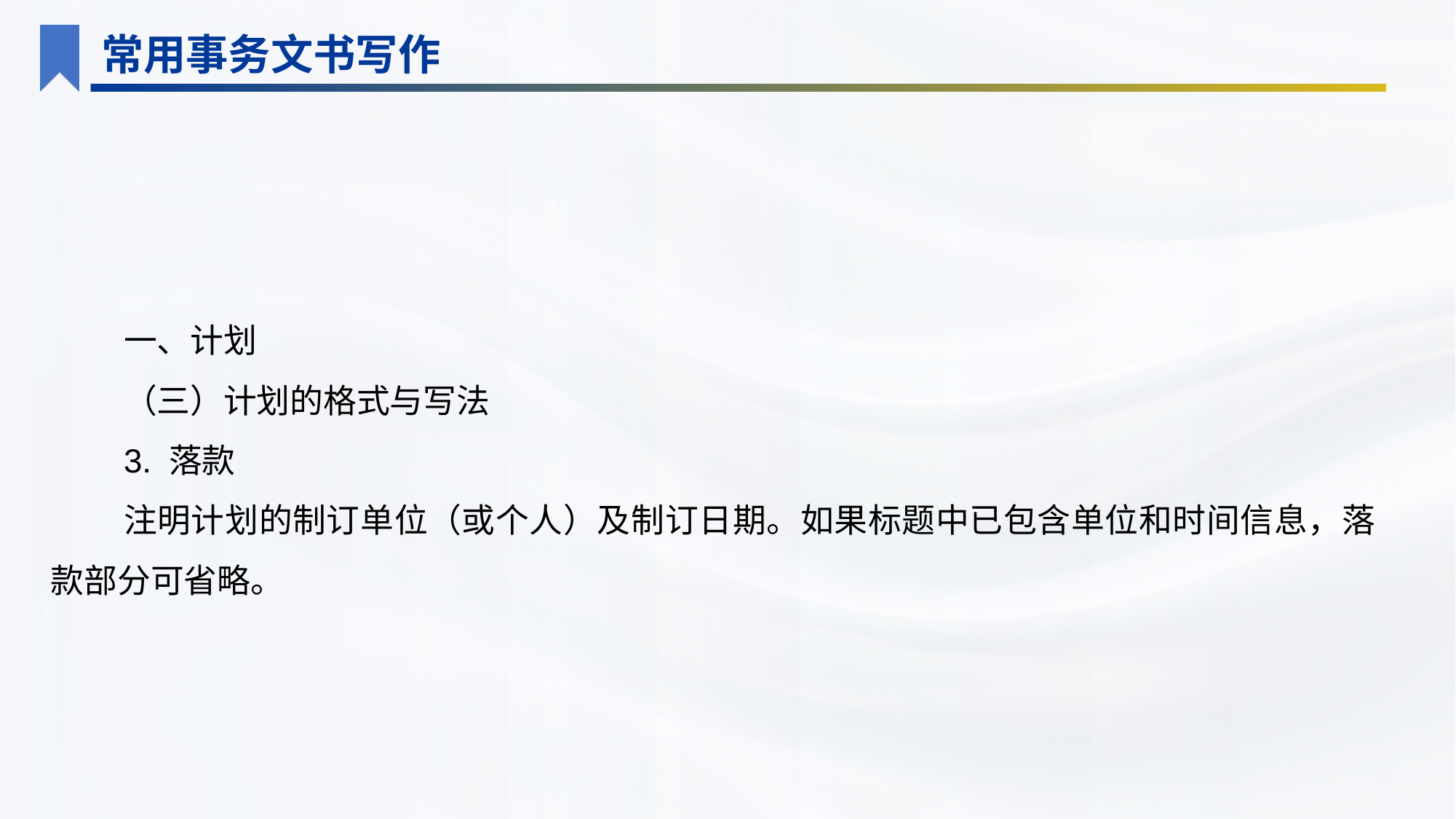

常用事务文书写作
一、计划
（三）计划的格式与写法
3. 落款
注明计划的制订单位（或个人）及制订日期。如果标题中已包含单位和时间信息，落款部分可省略。